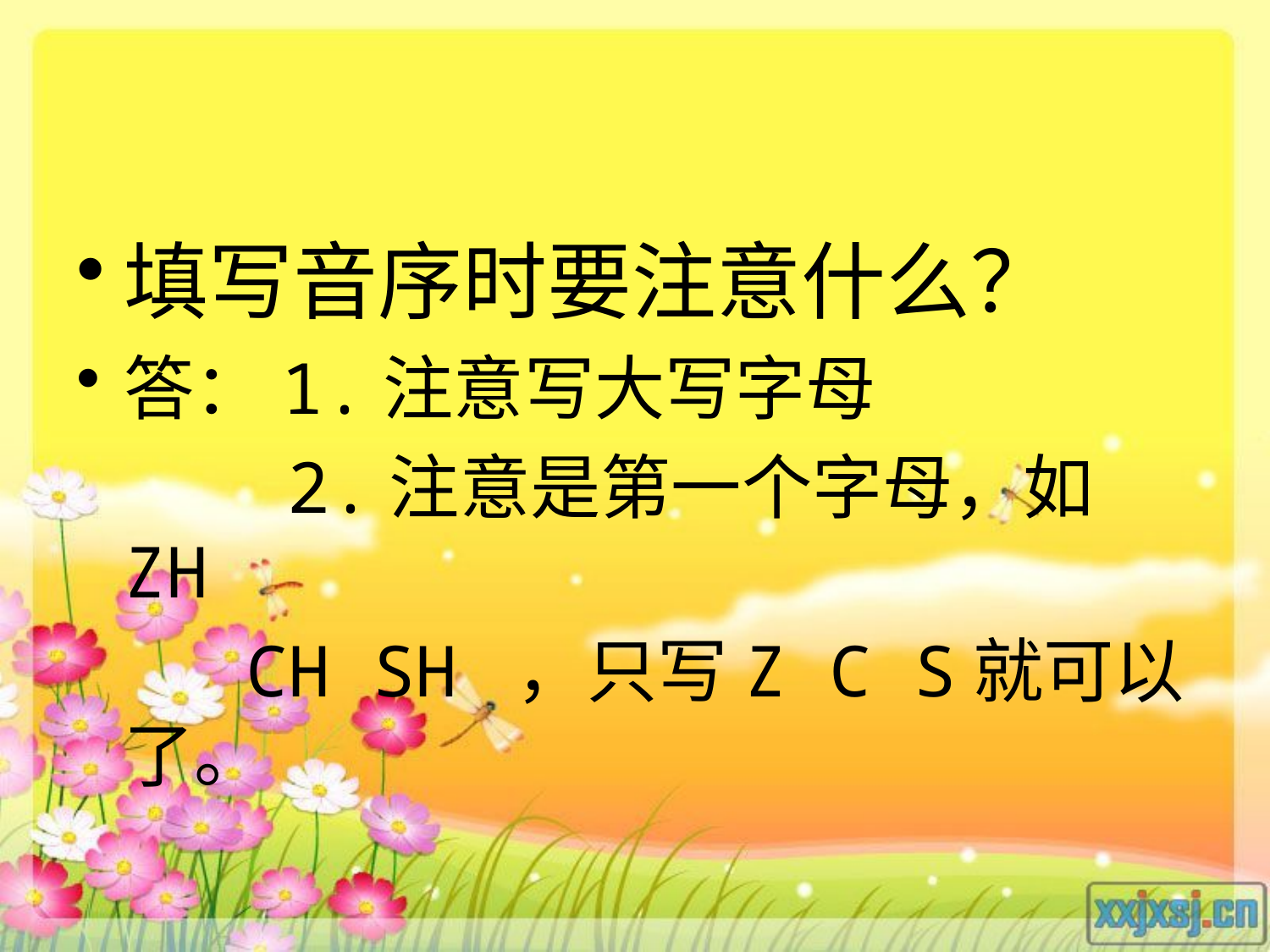

#
填写音序时要注意什么？
答：1.注意写大写字母
     2.注意是第一个字母，如ZH
    CH SH ，只写Z C S就可以了。